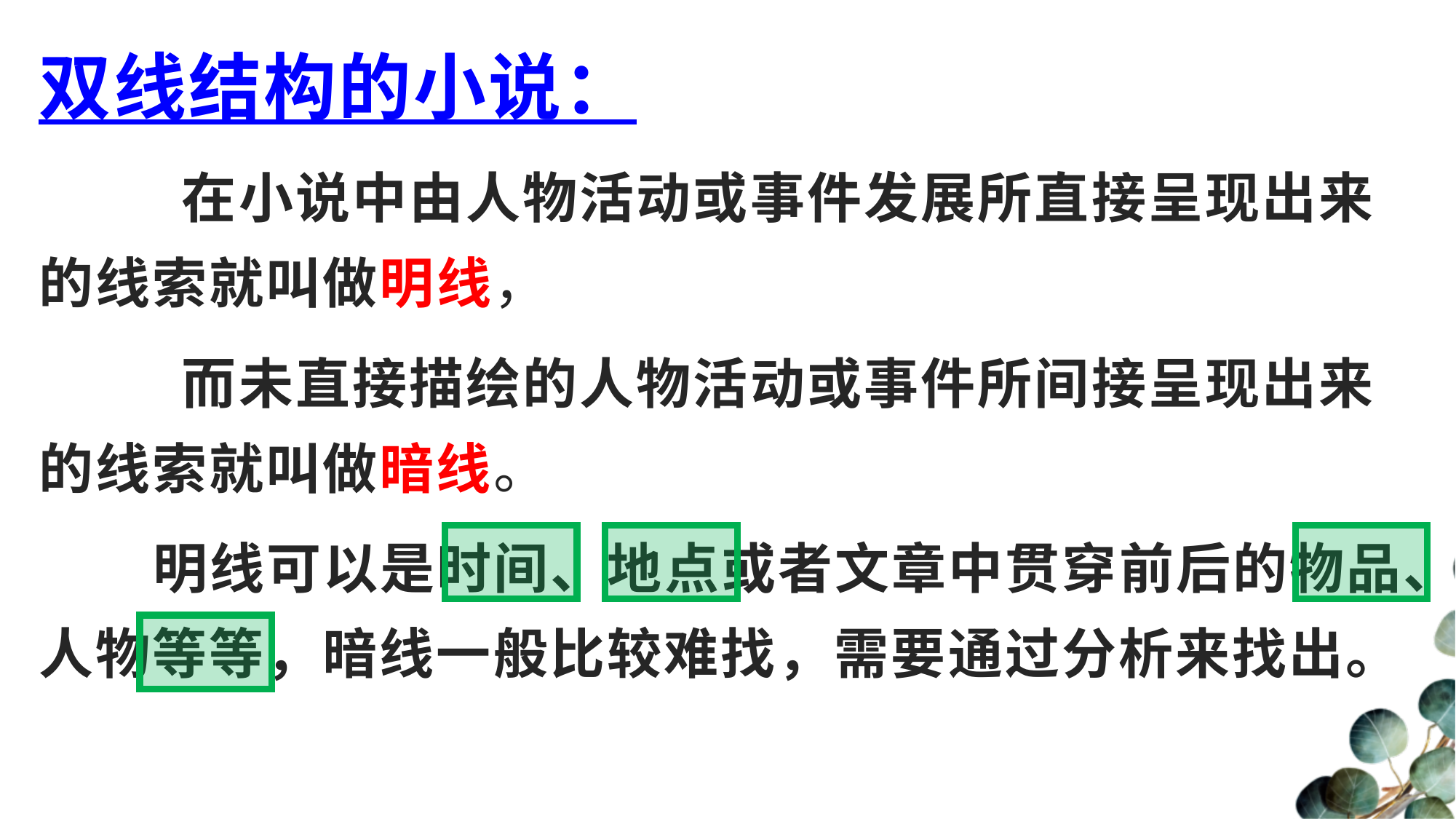

双线结构的小说：
         在小说中由人物活动或事件发展所直接呈现出来的线索就叫做明线，
         而未直接描绘的人物活动或事件所间接呈现出来的线索就叫做暗线。
       明线可以是时间、地点或者文章中贯穿前后的物品、人物等等，暗线一般比较难找，需要通过分析来找出。